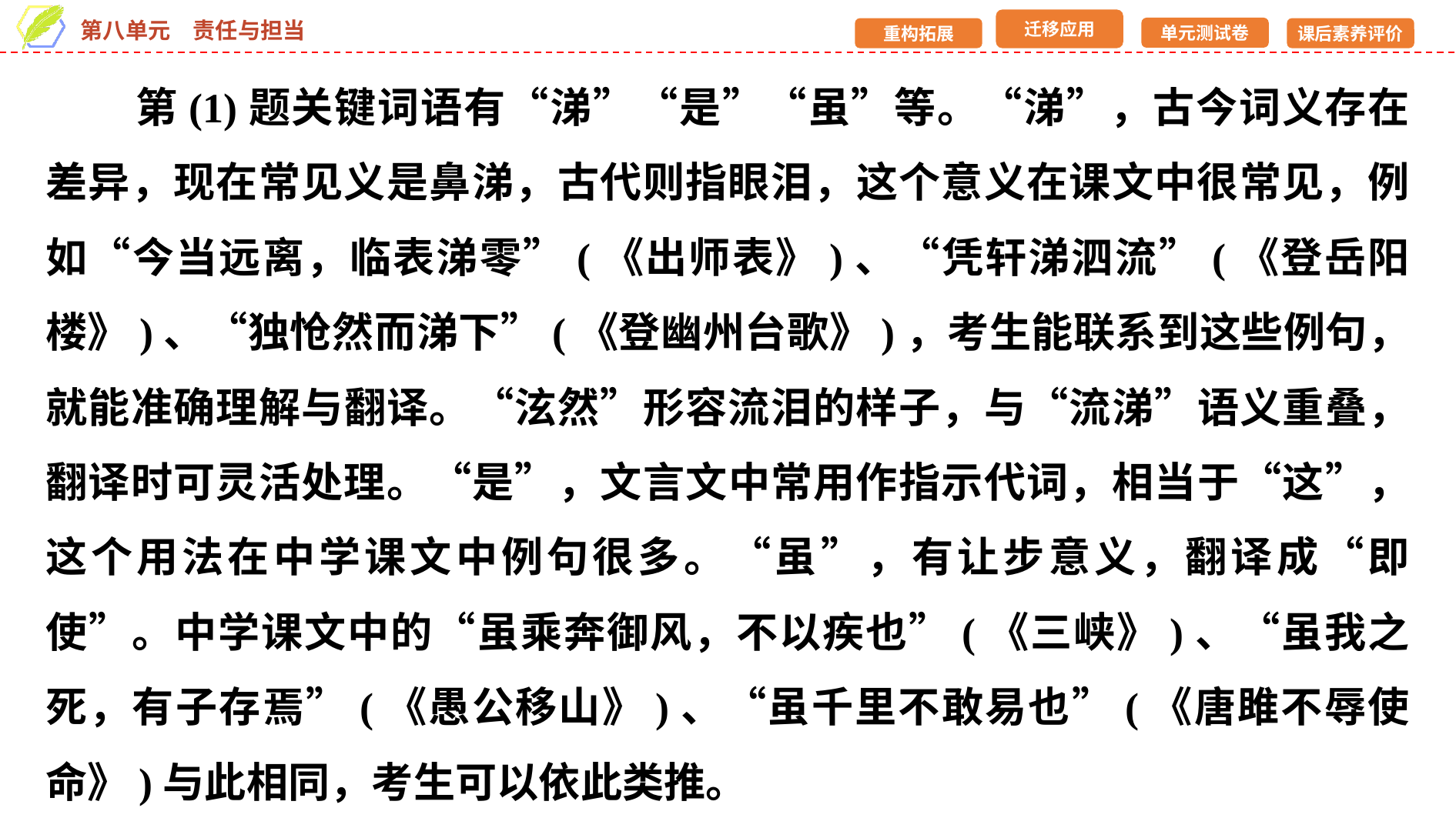

第(1)题关键词语有“涕”“是”“虽”等。“涕”，古今词义存在差异，现在常见义是鼻涕，古代则指眼泪，这个意义在课文中很常见，例如“今当远离，临表涕零”(《出师表》)、“凭轩涕泗流”(《登岳阳楼》)、“独怆然而涕下”(《登幽州台歌》)，考生能联系到这些例句，就能准确理解与翻译。“泫然”形容流泪的样子，与“流涕”语义重叠，翻译时可灵活处理。“是”，文言文中常用作指示代词，相当于“这”，这个用法在中学课文中例句很多。“虽”，有让步意义，翻译成“即使”。中学课文中的“虽乘奔御风，不以疾也”(《三峡》)、“虽我之死，有子存焉”(《愚公移山》)、“虽千里不敢易也”(《唐雎不辱使命》)与此相同，考生可以依此类推。